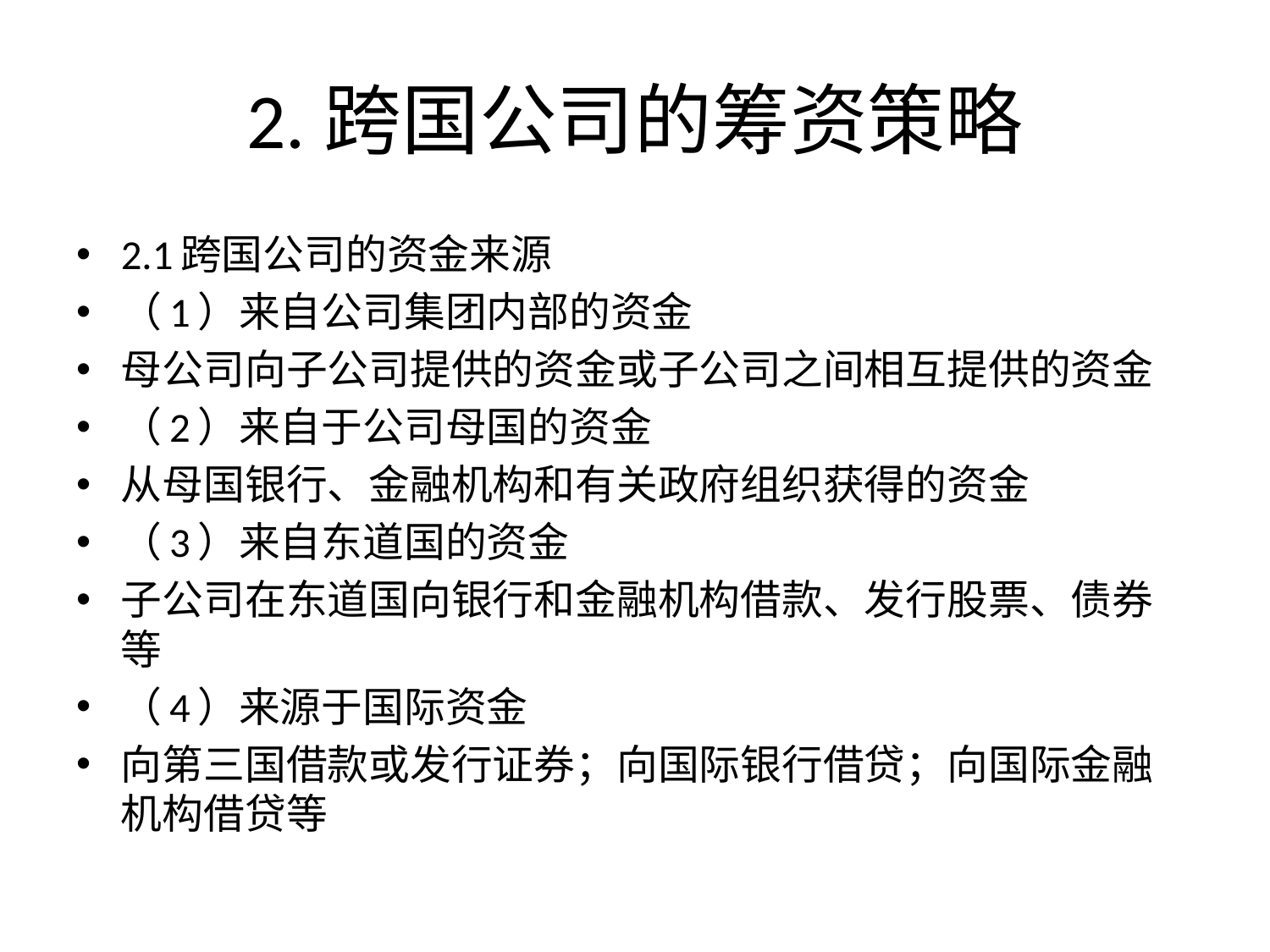

# 2.跨国公司的筹资策略
2.1跨国公司的资金来源
（1）来自公司集团内部的资金
母公司向子公司提供的资金或子公司之间相互提供的资金
（2）来自于公司母国的资金
从母国银行、金融机构和有关政府组织获得的资金
（3）来自东道国的资金
子公司在东道国向银行和金融机构借款、发行股票、债券等
（4）来源于国际资金
向第三国借款或发行证券；向国际银行借贷；向国际金融机构借贷等